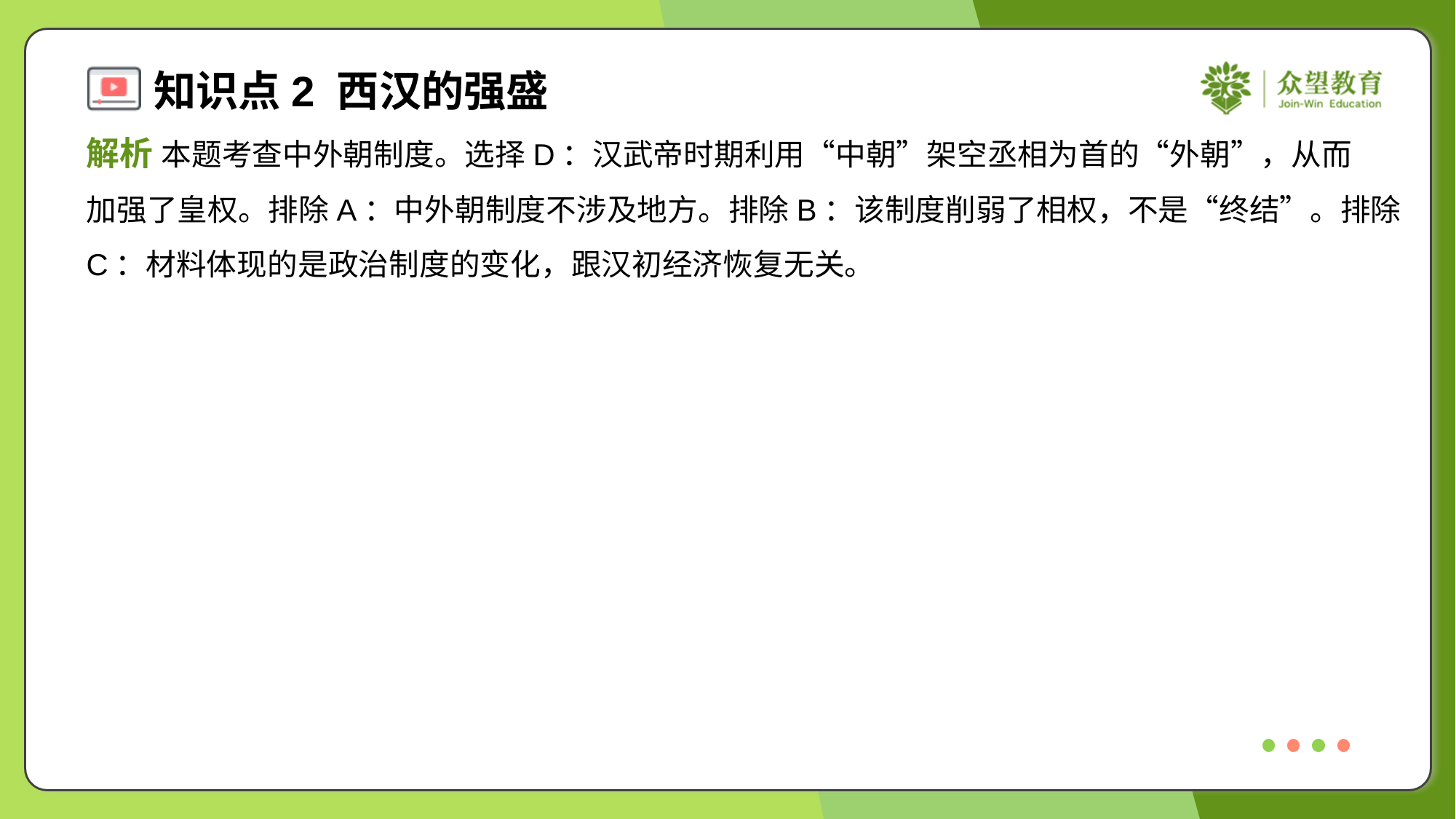

解析 本题考查中外朝制度。选择D：汉武帝时期利用“中朝”架空丞相为首的“外朝”，从而
加强了皇权。排除A：中外朝制度不涉及地方。排除B：该制度削弱了相权，不是“终结”。排除
C：材料体现的是政治制度的变化，跟汉初经济恢复无关。